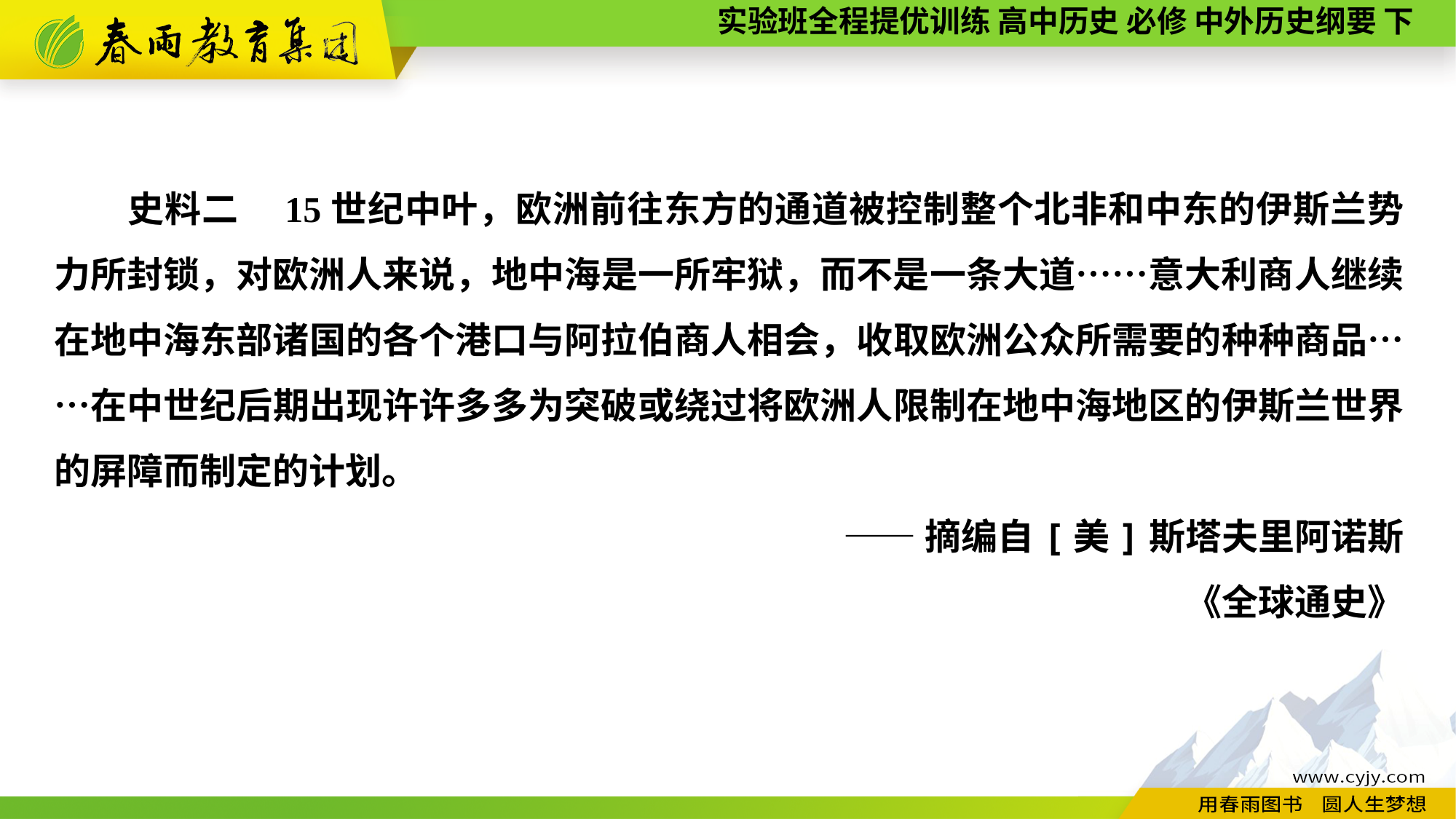

史料二　15世纪中叶，欧洲前往东方的通道被控制整个北非和中东的伊斯兰势力所封锁，对欧洲人来说，地中海是一所牢狱，而不是一条大道……意大利商人继续在地中海东部诸国的各个港口与阿拉伯商人相会，收取欧洲公众所需要的种种商品……在中世纪后期出现许许多多为突破或绕过将欧洲人限制在地中海地区的伊斯兰世界的屏障而制定的计划。
——摘编自[美]斯塔夫里阿诺斯
《全球通史》